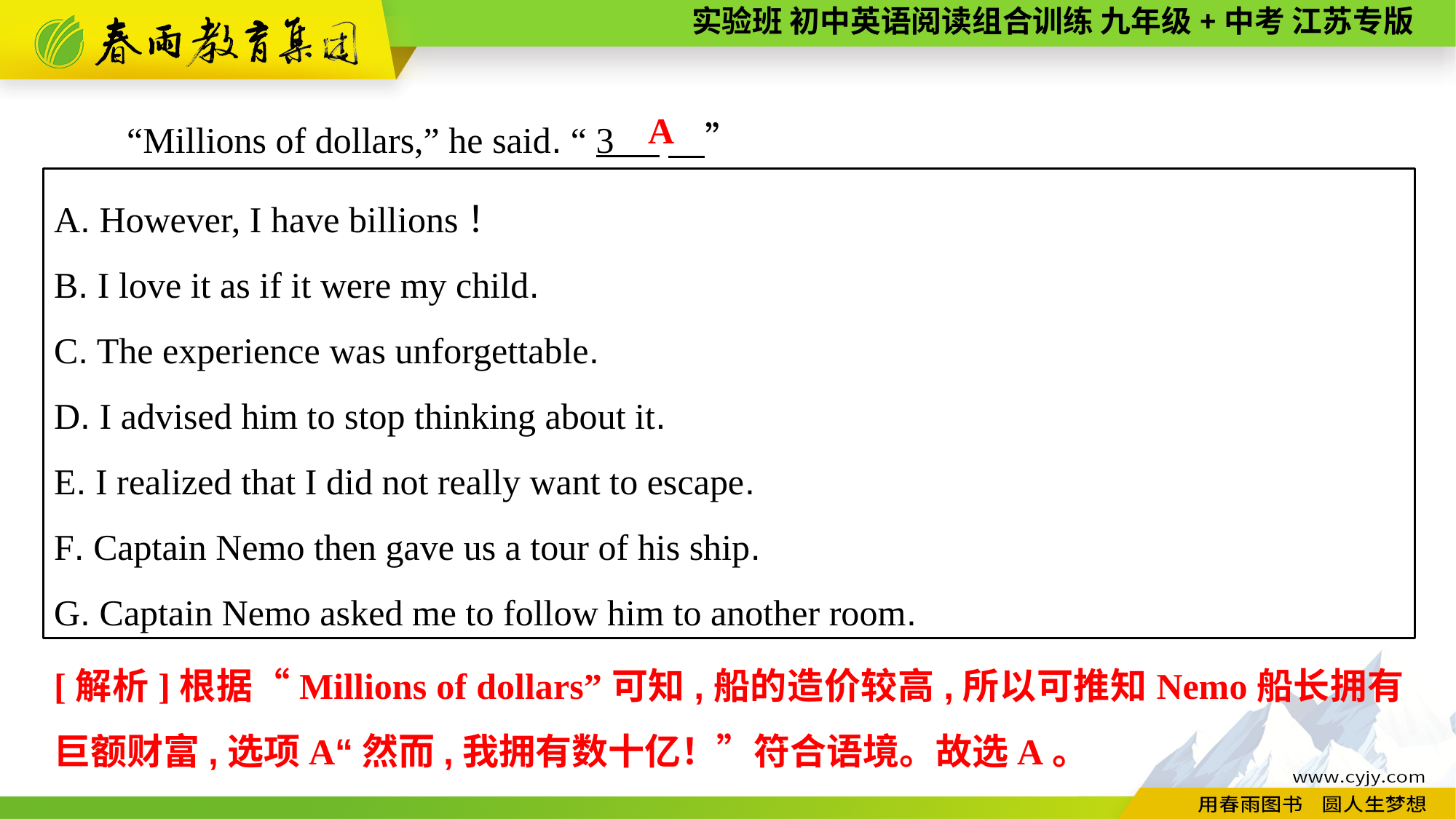

“Millions of dollars,” he said. “ 3     　”
A
A. However, I have billions！
B. I love it as if it were my child.
C. The experience was unforgettable.
D. I advised him to stop thinking about it.
E. I realized that I did not really want to escape.
F. Captain Nemo then gave us a tour of his ship.
G. Captain Nemo asked me to follow him to another room.
[解析]根据“Millions of dollars”可知,船的造价较高,所以可推知Nemo船长拥有巨额财富,选项A“然而,我拥有数十亿！”符合语境。故选A。